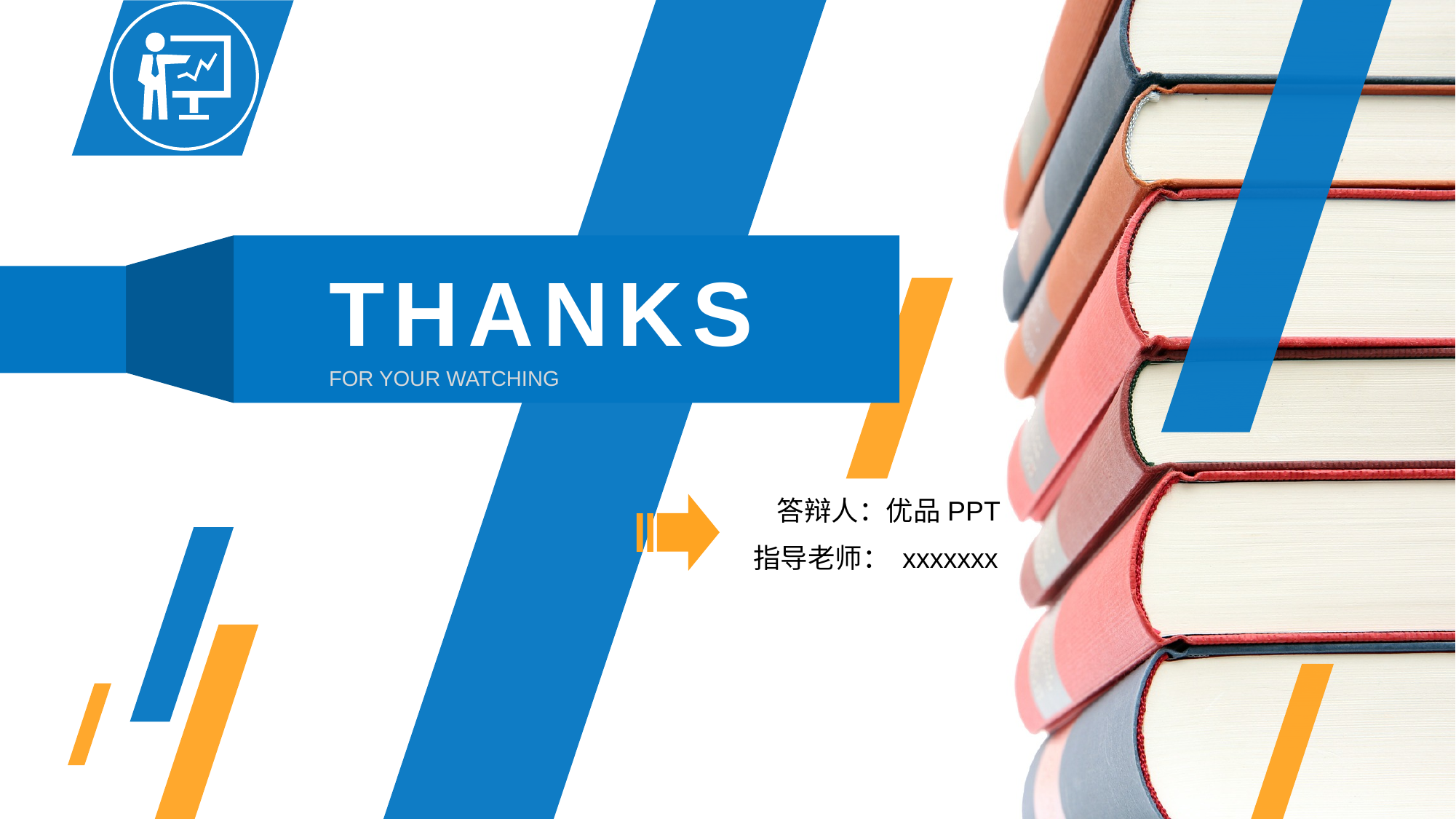

THANKS

FOR YOUR WATCHING
答辩人：优品PPT

指导老师： xxxxxxx